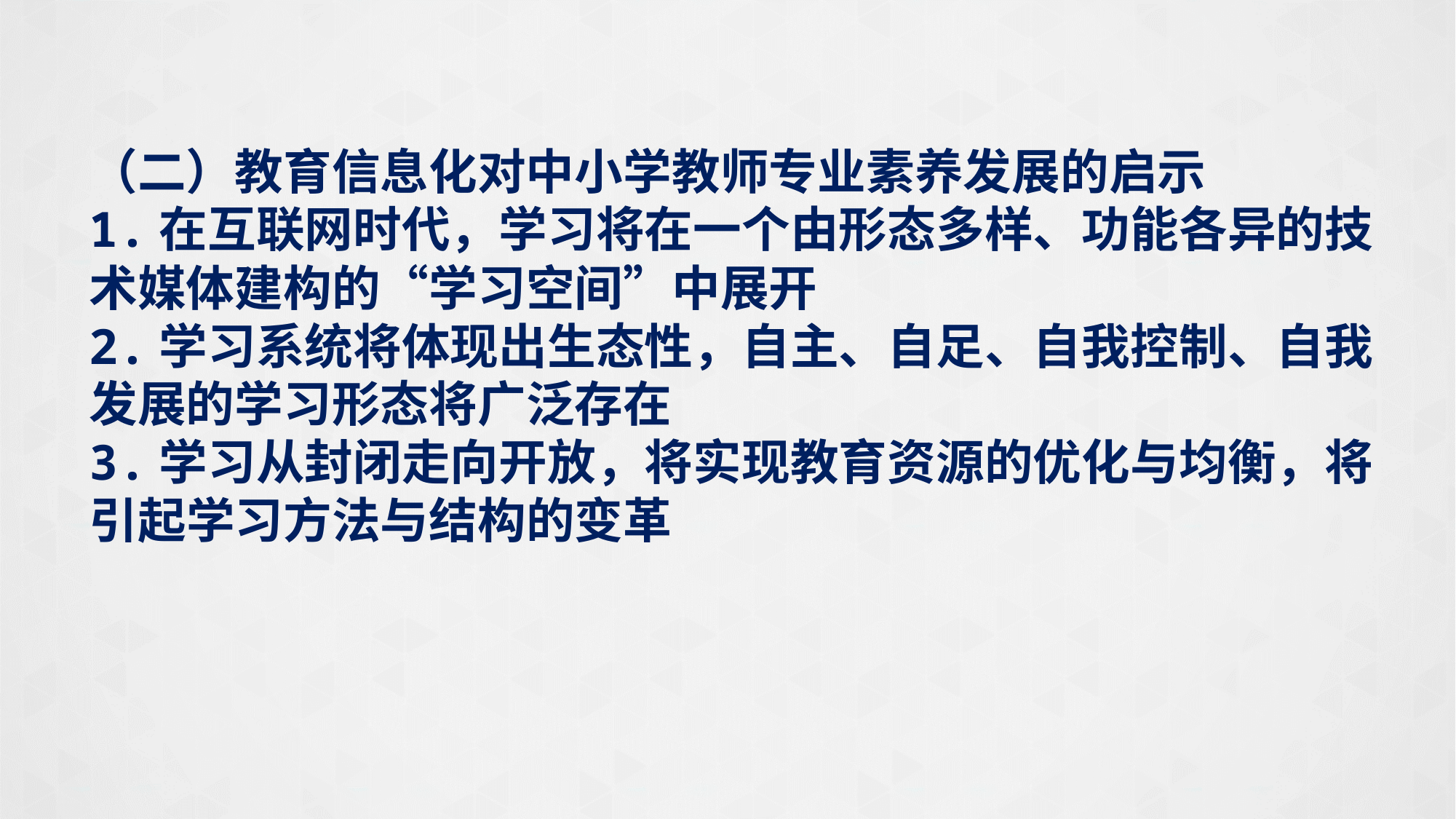

（二）教育信息化对中小学教师专业素养发展的启示
1.在互联网时代，学习将在一个由形态多样、功能各异的技术媒体建构的“学习空间”中展开
2.学习系统将体现出生态性，自主、自足、自我控制、自我发展的学习形态将广泛存在
3.学习从封闭走向开放，将实现教育资源的优化与均衡，将引起学习方法与结构的变革